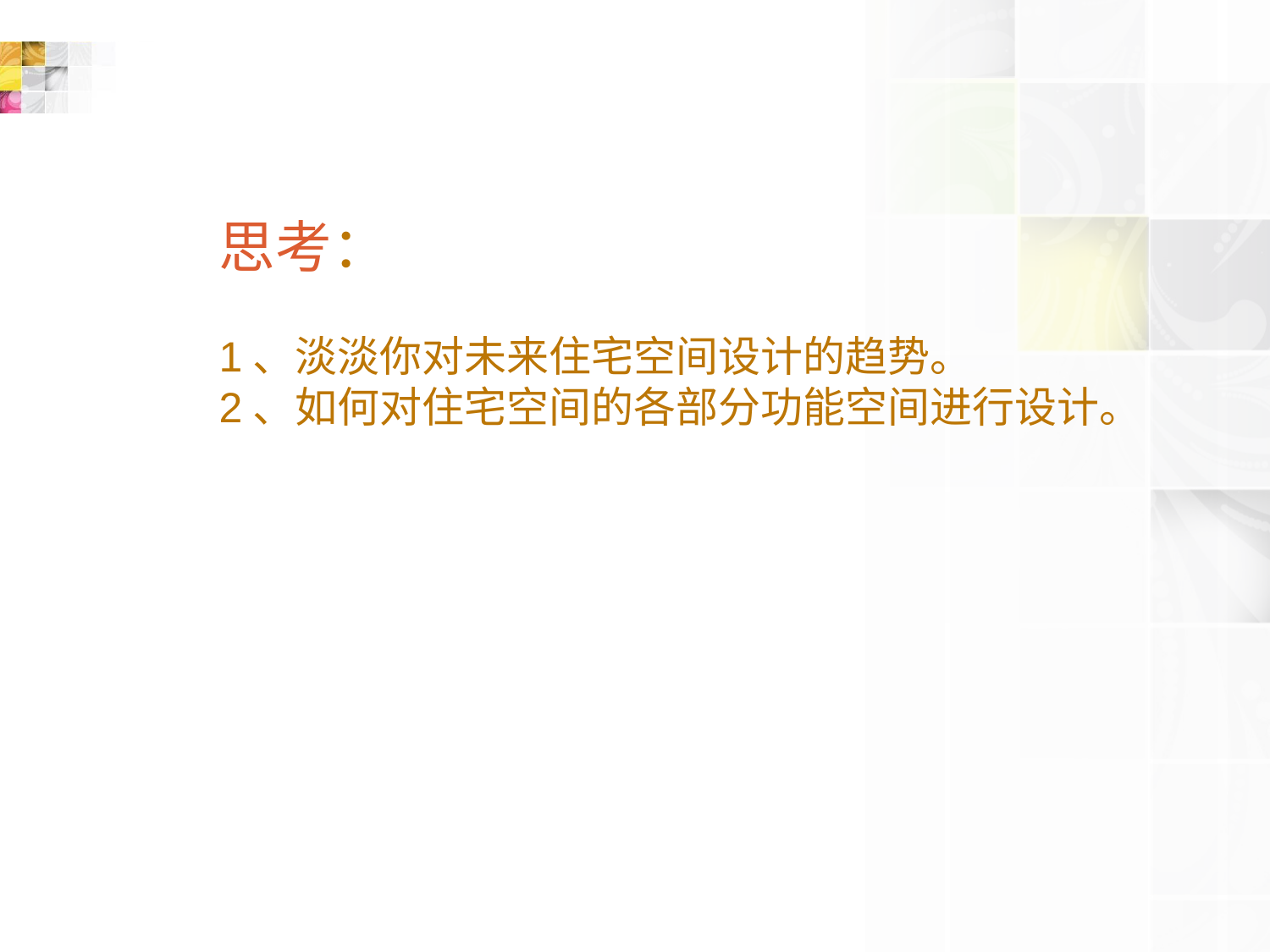

思考：
1、淡淡你对未来住宅空间设计的趋势。2、如何对住宅空间的各部分功能空间进行设计。